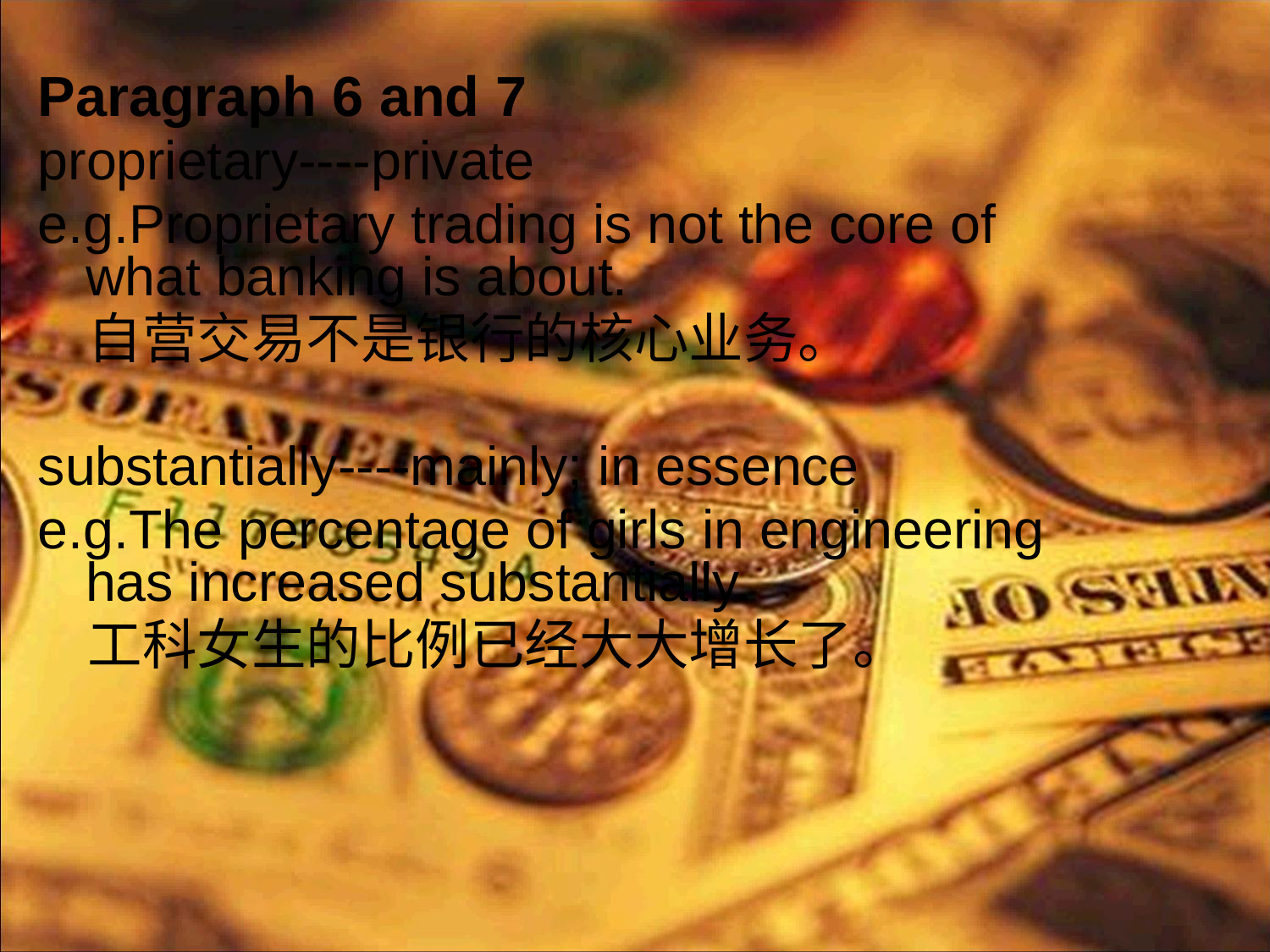

Paragraph 6 and 7
proprietary----private
e.g.Proprietary trading is not the core of what banking is about.
   自营交易不是银行的核心业务。

substantially----mainly; in essence
e.g.The percentage of girls in engineering has increased substantially.
   工科女生的比例已经大大增长了。